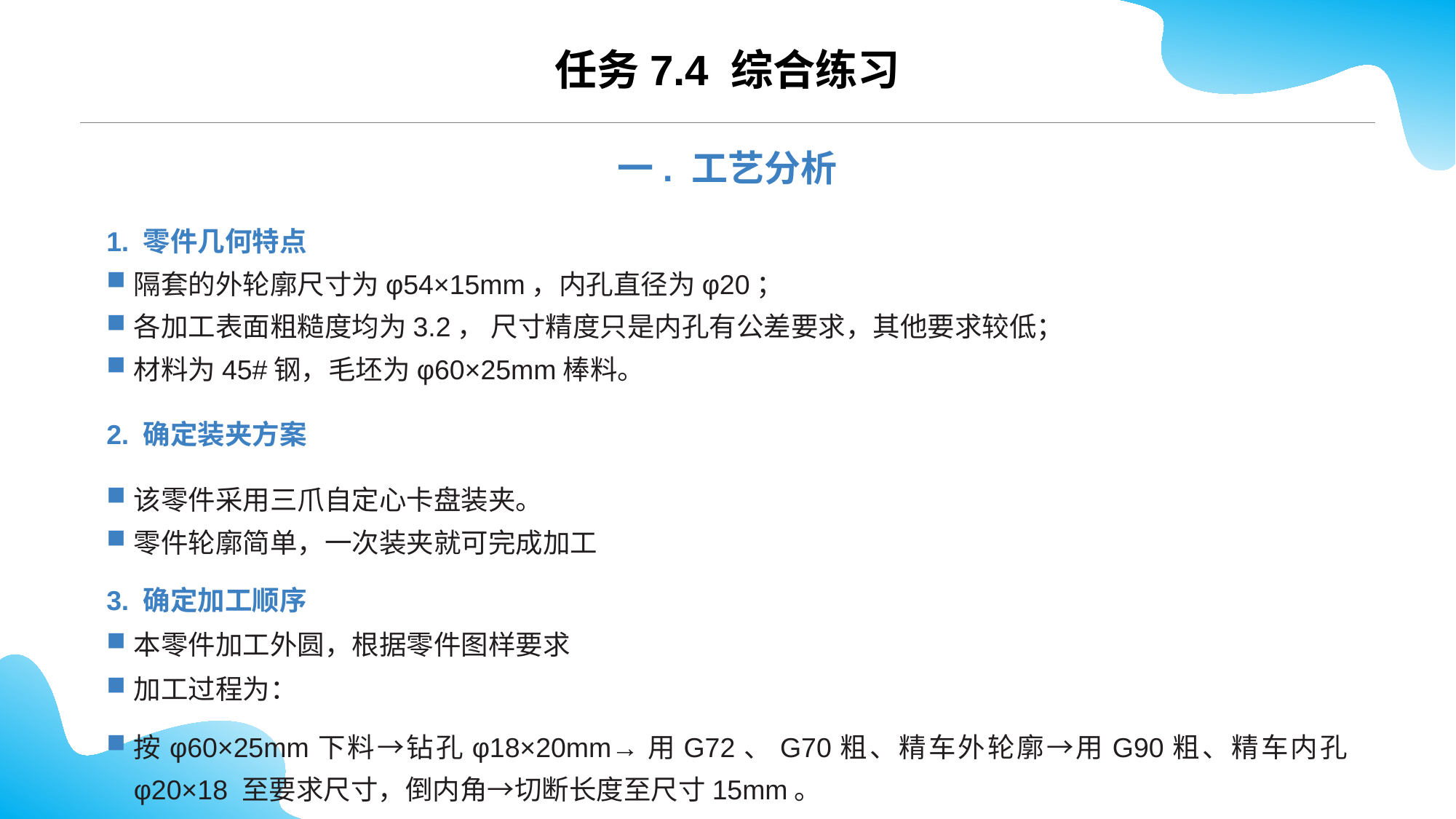

CONTENTS
任务7.4 综合练习
一. 工艺分析
1. 零件几何特点
隔套的外轮廓尺寸为φ54×15mm，内孔直径为φ20；
各加工表面粗糙度均为3.2， 尺寸精度只是内孔有公差要求，其他要求较低；
材料为45#钢，毛坯为φ60×25mm棒料。
2. 确定装夹方案
该零件采用三爪自定心卡盘装夹。
零件轮廓简单，一次装夹就可完成加工
3. 确定加工顺序
本零件加工外圆，根据零件图样要求
加工过程为：
按φ60×25mm下料→钻孔φ18×20mm→用G72、G70粗、精车外轮廓→用G90粗、精车内孔φ20×18 至要求尺寸，倒内角→切断长度至尺寸15mm。